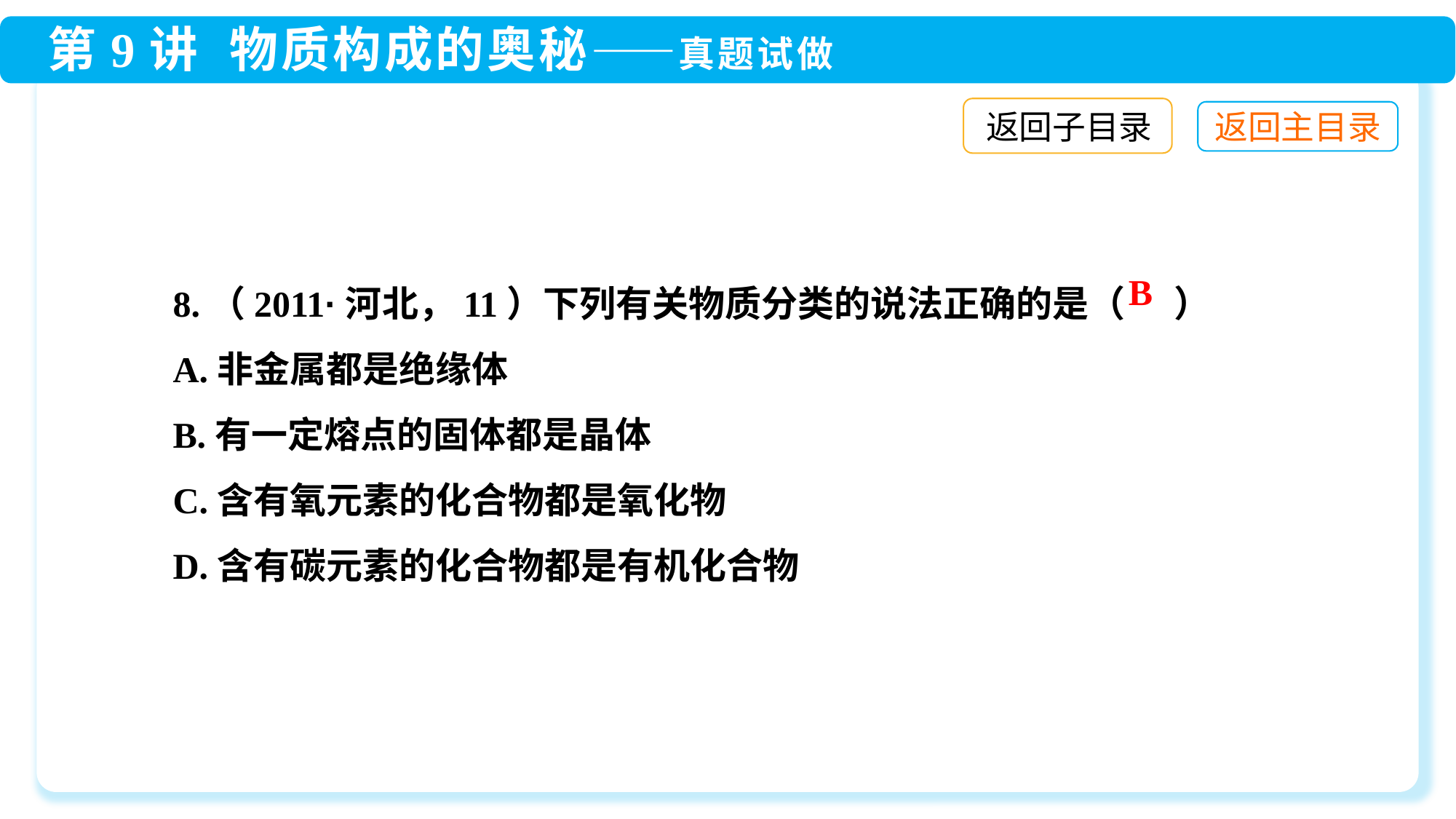

返回子目录

8.（2011·河北，11）下列有关物质分类的说法正确的是（      ）
A.非金属都是绝缘体
B.有一定熔点的固体都是晶体
C.含有氧元素的化合物都是氧化物
D.含有碳元素的化合物都是有机化合物
B